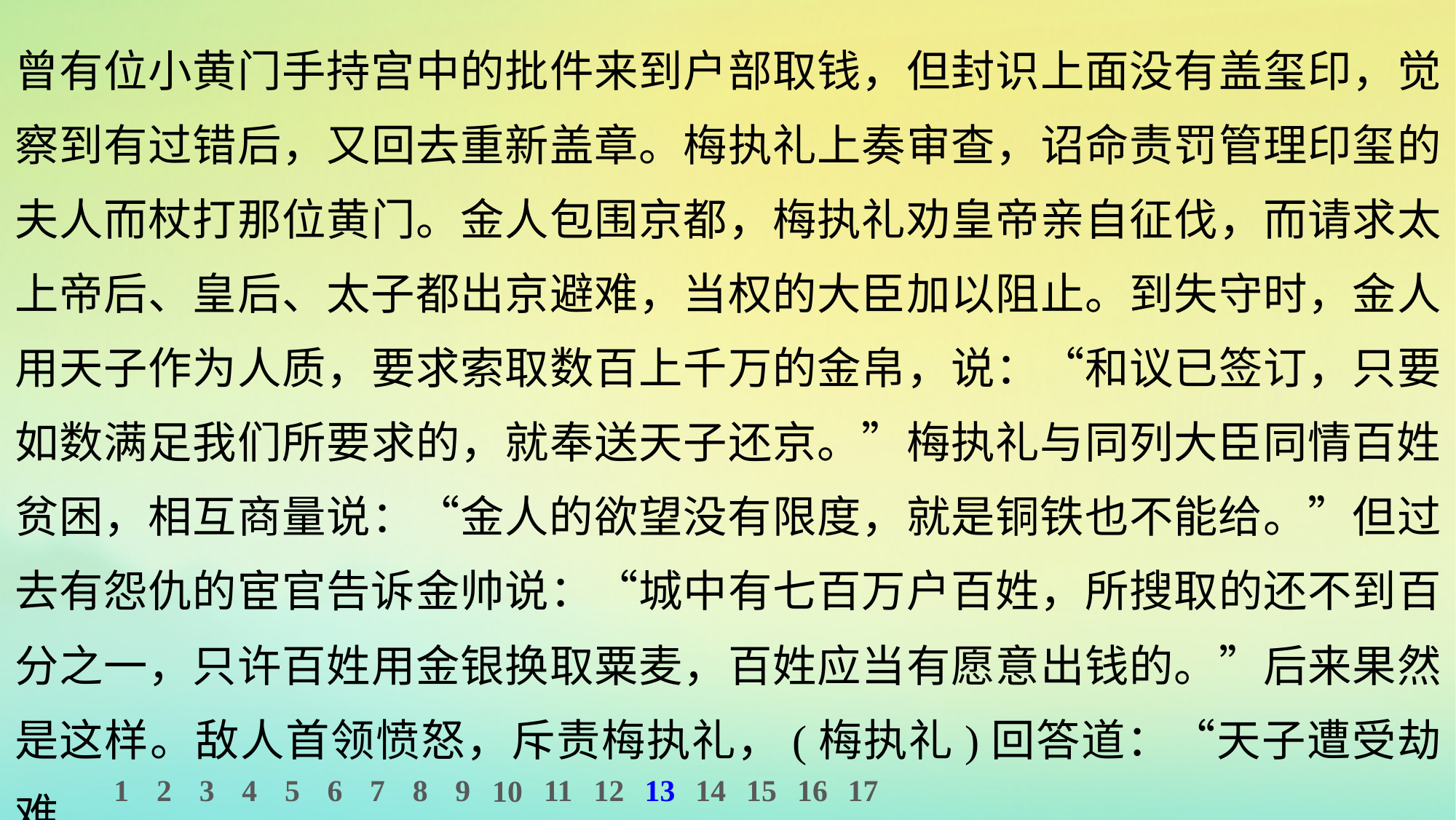

曾有位小黄门手持宫中的批件来到户部取钱，但封识上面没有盖玺印，觉察到有过错后，又回去重新盖章。梅执礼上奏审查，诏命责罚管理印玺的夫人而杖打那位黄门。金人包围京都，梅执礼劝皇帝亲自征伐，而请求太上帝后、皇后、太子都出京避难，当权的大臣加以阻止。到失守时，金人用天子作为人质，要求索取数百上千万的金帛，说：“和议已签订，只要如数满足我们所要求的，就奉送天子还京。”梅执礼与同列大臣同情百姓贫困，相互商量说：“金人的欲望没有限度，就是铜铁也不能给。”但过去有怨仇的宦官告诉金帅说：“城中有七百万户百姓，所搜取的还不到百分之一，只许百姓用金银换取粟麦，百姓应当有愿意出钱的。”后来果然是这样。敌人首领愤怒，斥责梅执礼，(梅执礼)回答道：“天子遭受劫难，
1
2
3
4
5
6
7
8
9
11
12
13
14
15
16
17
10